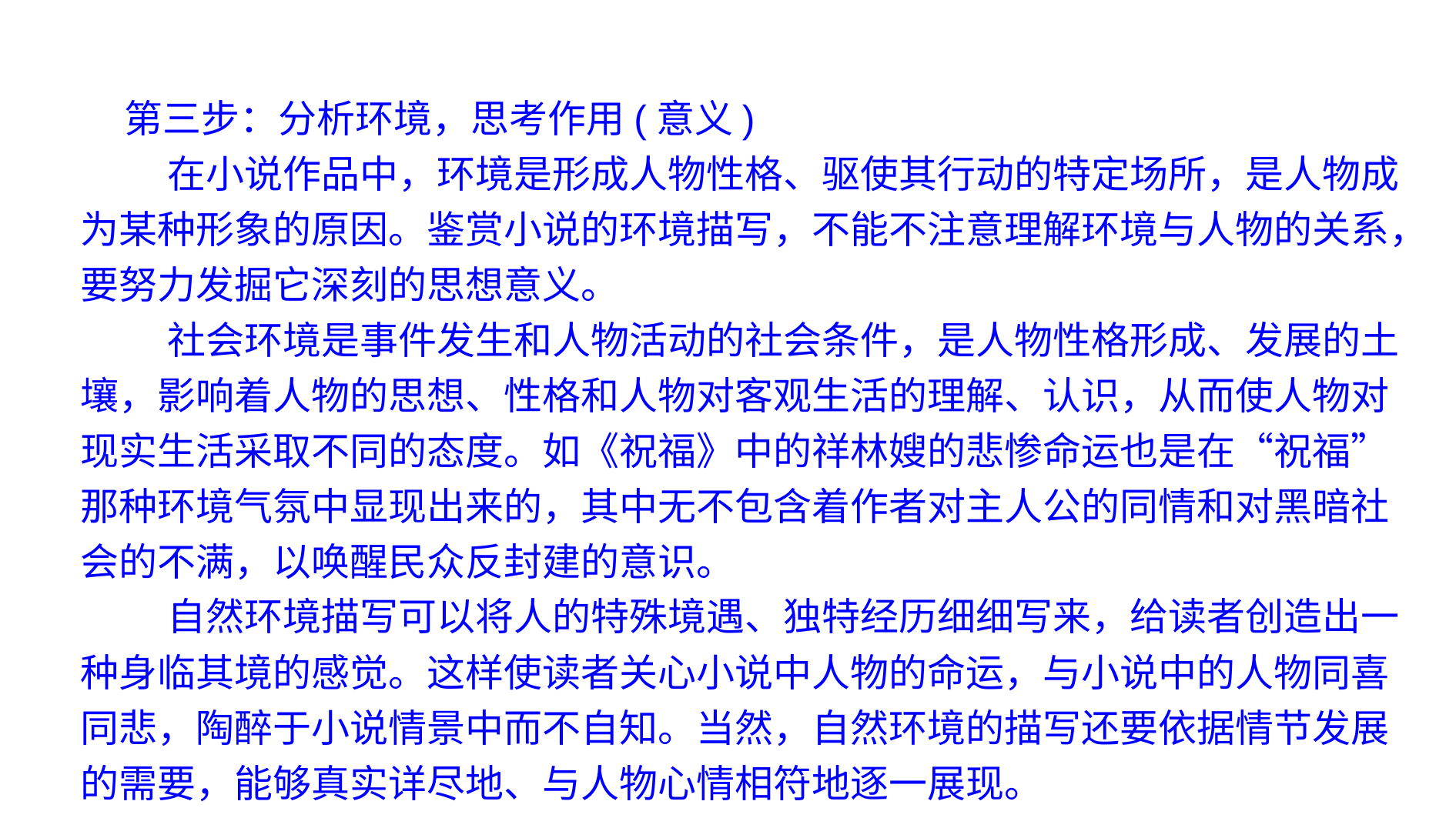

第三步：分析环境，思考作用(意义)
         在小说作品中，环境是形成人物性格、驱使其行动的特定场所，是人物成为某种形象的原因。鉴赏小说的环境描写，不能不注意理解环境与人物的关系，要努力发掘它深刻的思想意义。
         社会环境是事件发生和人物活动的社会条件，是人物性格形成、发展的土壤，影响着人物的思想、性格和人物对客观生活的理解、认识，从而使人物对现实生活采取不同的态度。如《祝福》中的祥林嫂的悲惨命运也是在“祝福”那种环境气氛中显现出来的，其中无不包含着作者对主人公的同情和对黑暗社会的不满，以唤醒民众反封建的意识。
         自然环境描写可以将人的特殊境遇、独特经历细细写来，给读者创造出一种身临其境的感觉。这样使读者关心小说中人物的命运，与小说中的人物同喜同悲，陶醉于小说情景中而不自知。当然，自然环境的描写还要依据情节发展的需要，能够真实详尽地、与人物心情相符地逐一展现。